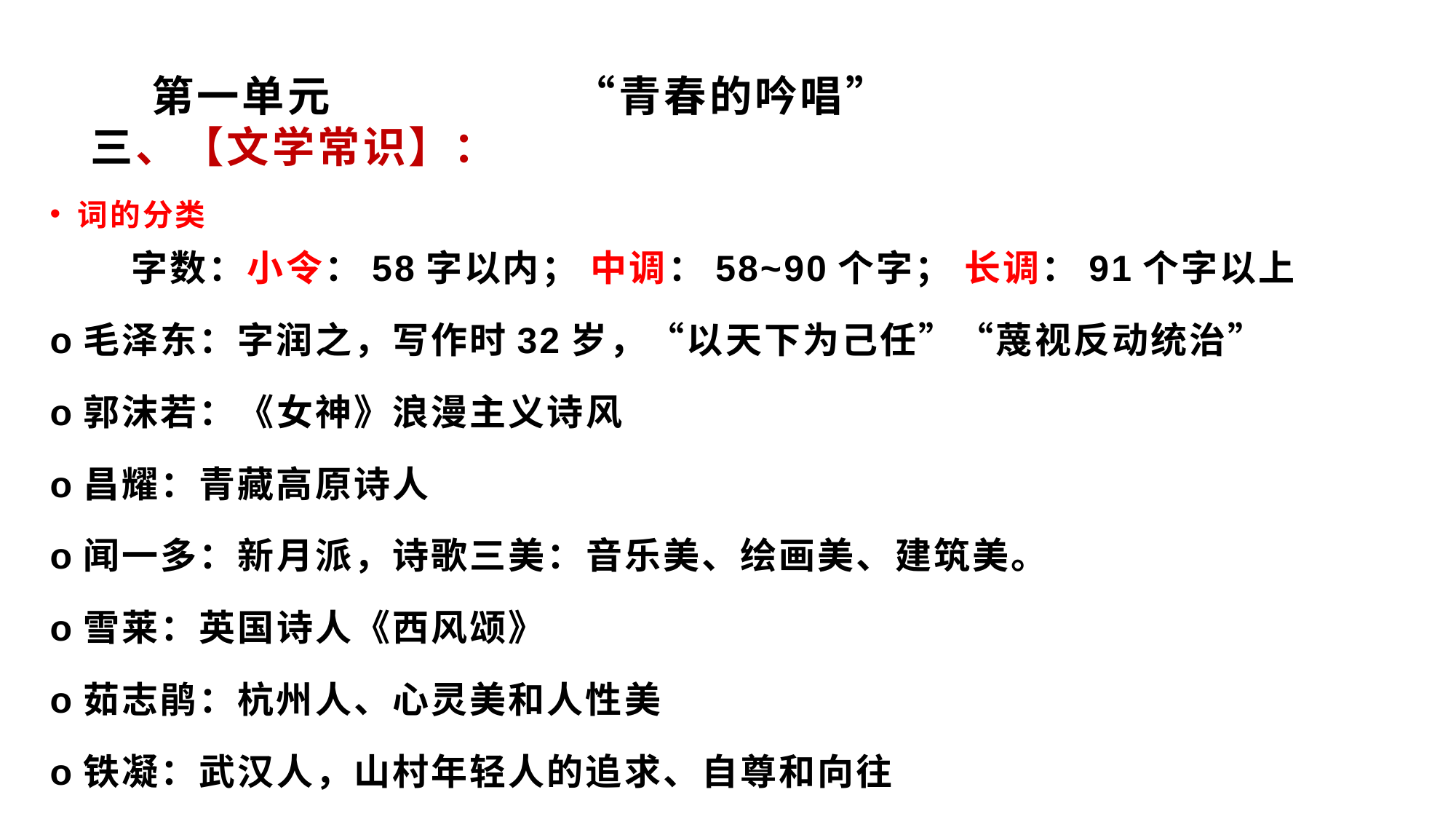

# 第一单元                   “青春的吟唱” 三、【文学常识】：
词的分类
      字数：小令：58字以内； 中调：58~90个字； 长调：91个字以上
o毛泽东：字润之，写作时32岁，“以天下为己任”“蔑视反动统治”
o郭沫若：《女神》浪漫主义诗风
o昌耀：青藏高原诗人
o闻一多：新月派，诗歌三美：音乐美、绘画美、建筑美。
o雪莱：英国诗人《西风颂》
o茹志鹃：杭州人、心灵美和人性美
o铁凝：武汉人，山村年轻人的追求、自尊和向往